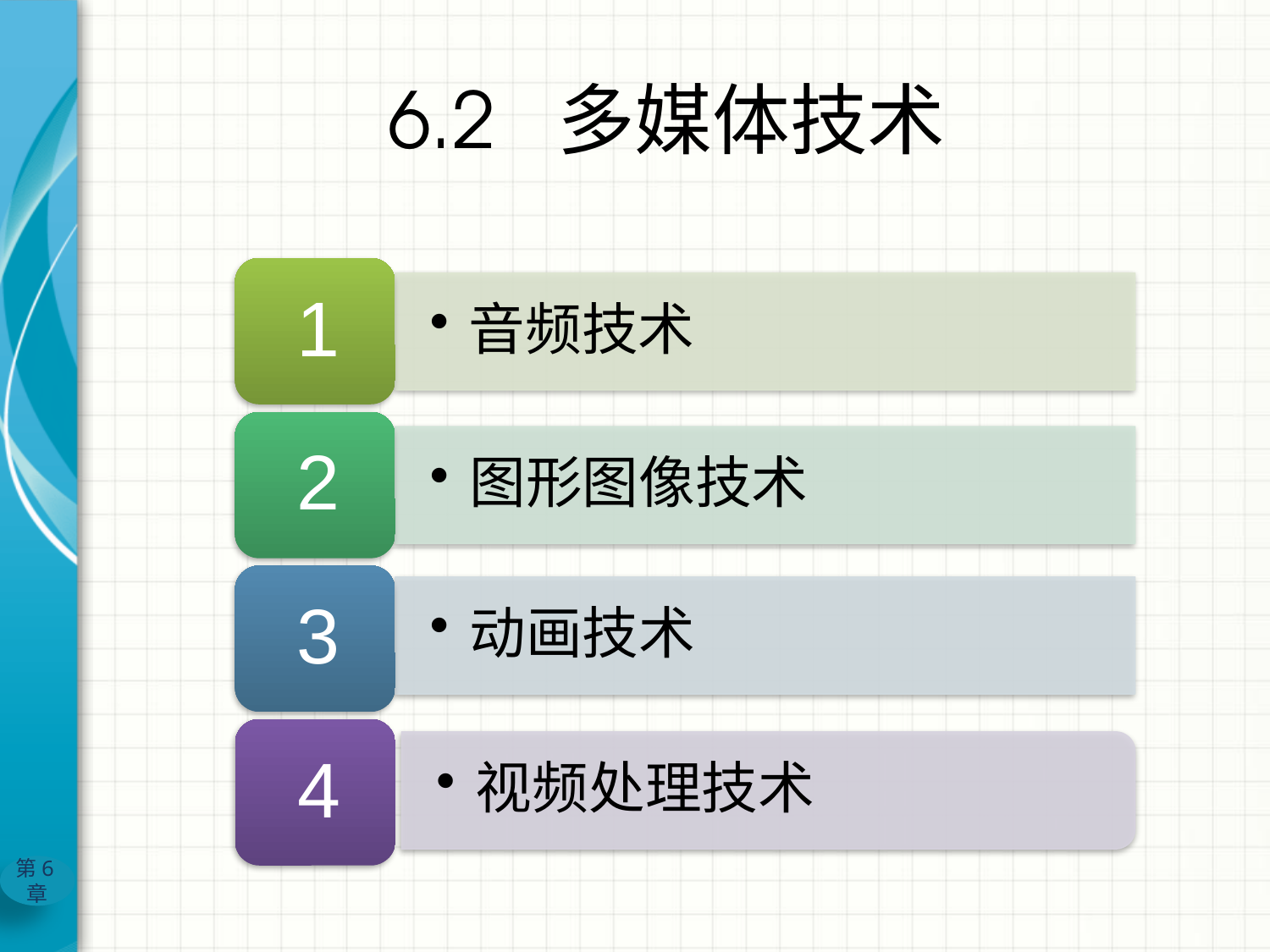

# 6.2  多媒体技术
音频技术
1
图形图像技术
2
动画技术
3
视频处理技术
4